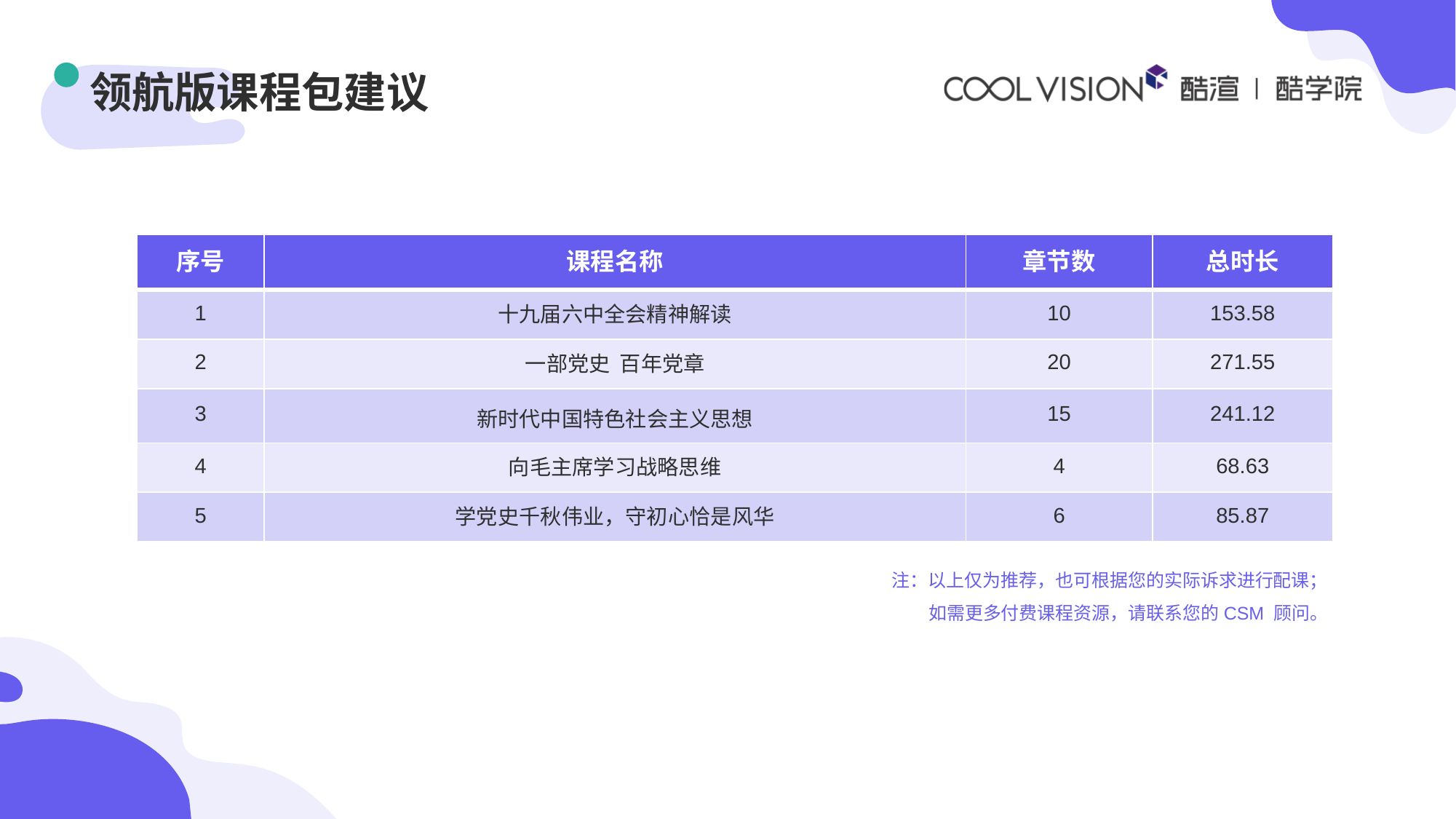

# 领航版课程包建议
| 序号 | 课程名称 | 章节数 | 总时长 |
| --- | --- | --- | --- |
| 1 | 十九届六中全会精神解读 | 10 | 153.58 |
| 2 | 一部党史  百年党章 | 20 | 271.55 |
| 3 | 新时代中国特色社会主义思想 | 15 | 241.12 |
| 4 | 向毛主席学习战略思维 | 4 | 68.63 |
| 5 | 学党史千秋伟业，守初心恰是风华 | 6 | 85.87 |
注：以上仅为推荐，也可根据您的实际诉求进行配课；
如需更多付费课程资源，请联系您的CSM 顾问。
9